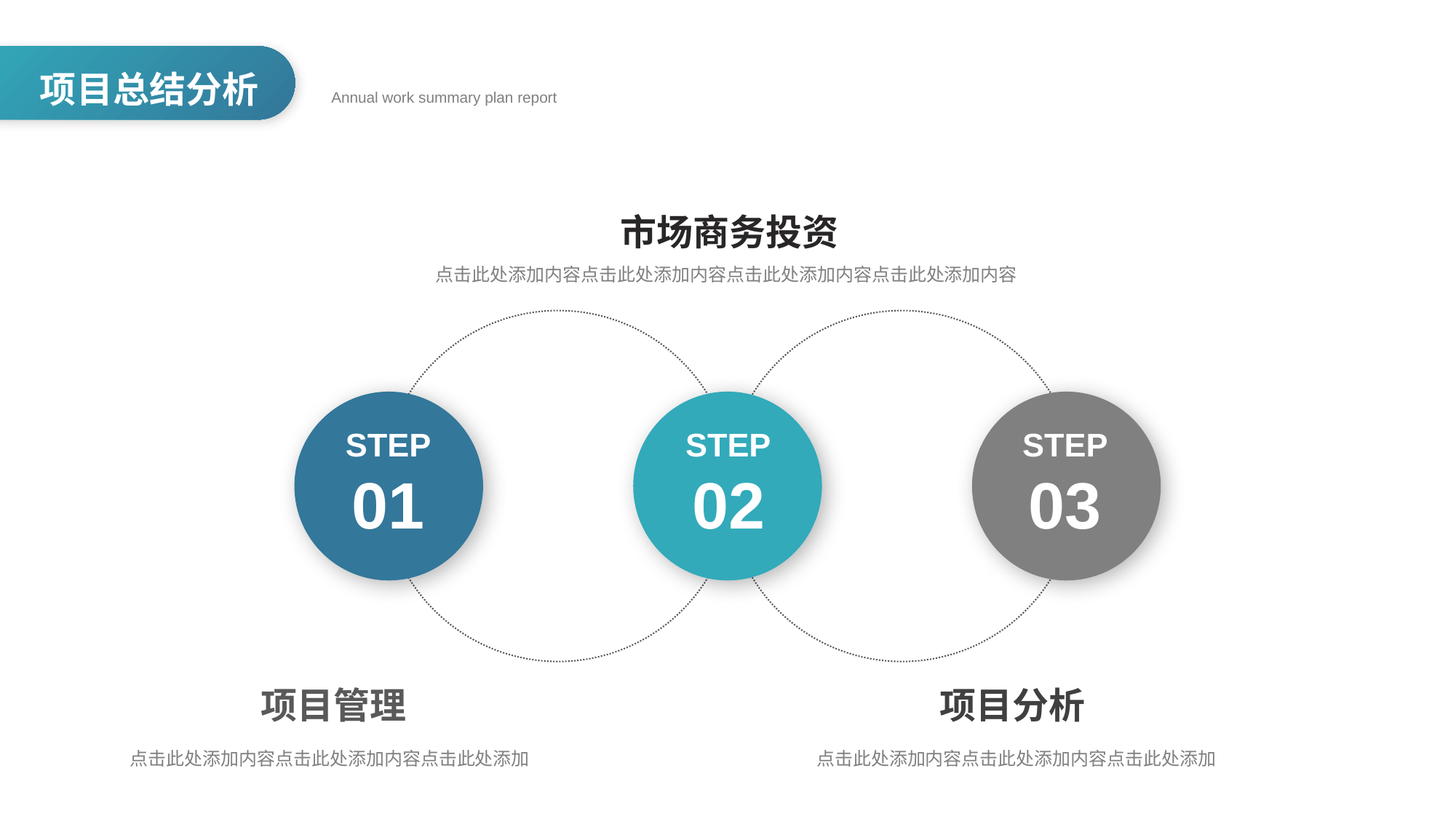

项目总结分析
市场商务投资
点击此处添加内容点击此处添加内容点击此处添加内容点击此处添加内容

STEP
01
STEP
02
STEP
03
项目管理
项目分析
点击此处添加内容点击此处添加内容点击此处添加
点击此处添加内容点击此处添加内容点击此处添加